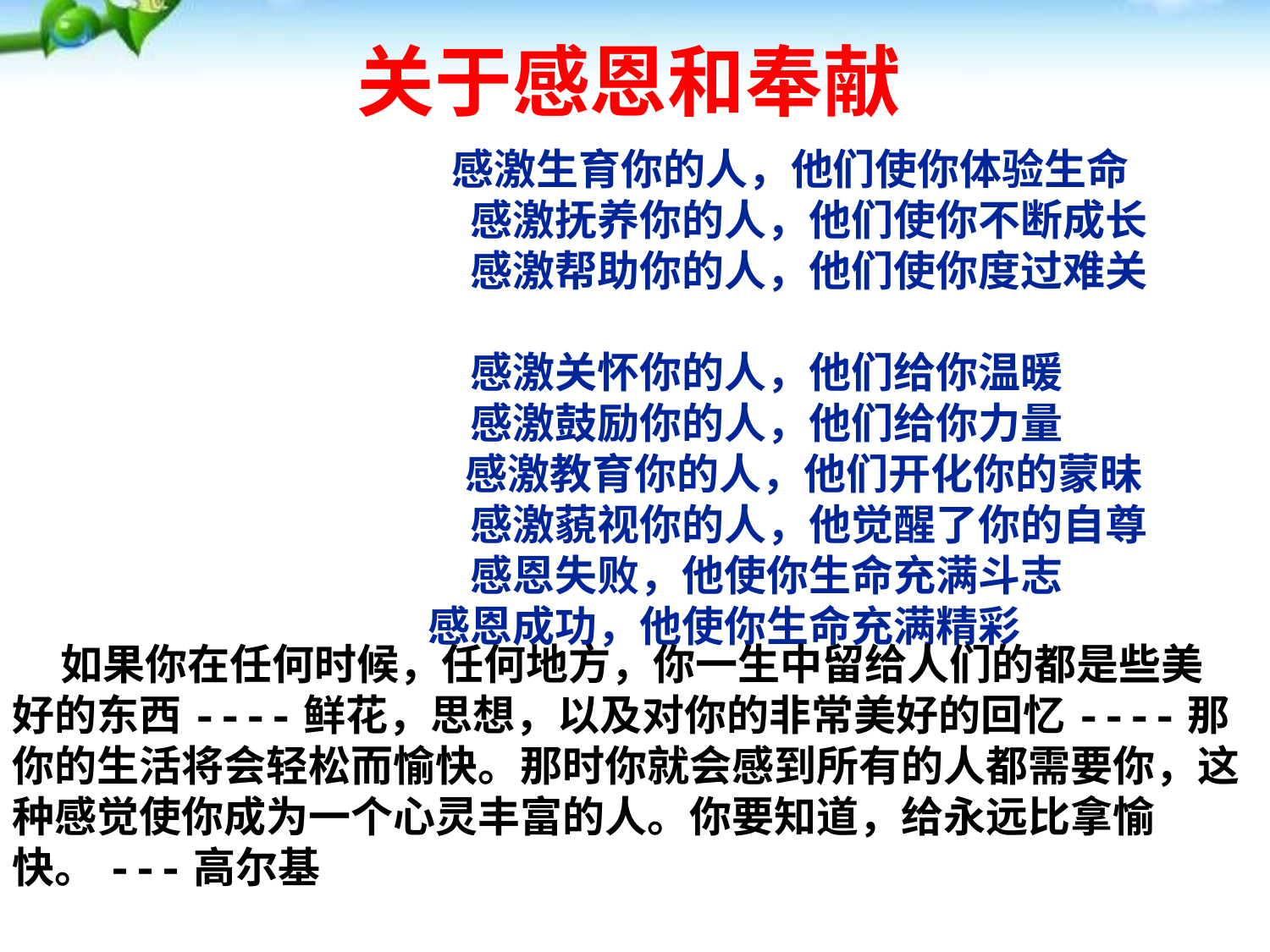

关于感恩和奉献
    感激生育你的人，他们使你体验生命
　　感激抚养你的人，他们使你不断成长
　　感激帮助你的人，他们使你度过难关　
感激关怀你的人，他们给你温暖
感激鼓励你的人，他们给你力量
　　感激教育你的人，他们开化你的蒙昧
　　感激藐视你的人，他觉醒了你的自尊
感恩失败，他使你生命充满斗志
感恩成功，他使你生命充满精彩
    如果你在任何时候，任何地方，你一生中留给人们的都是些美好的东西----鲜花，思想，以及对你的非常美好的回忆----那你的生活将会轻松而愉快。那时你就会感到所有的人都需要你，这种感觉使你成为一个心灵丰富的人。你要知道，给永远比拿愉快。---高尔基